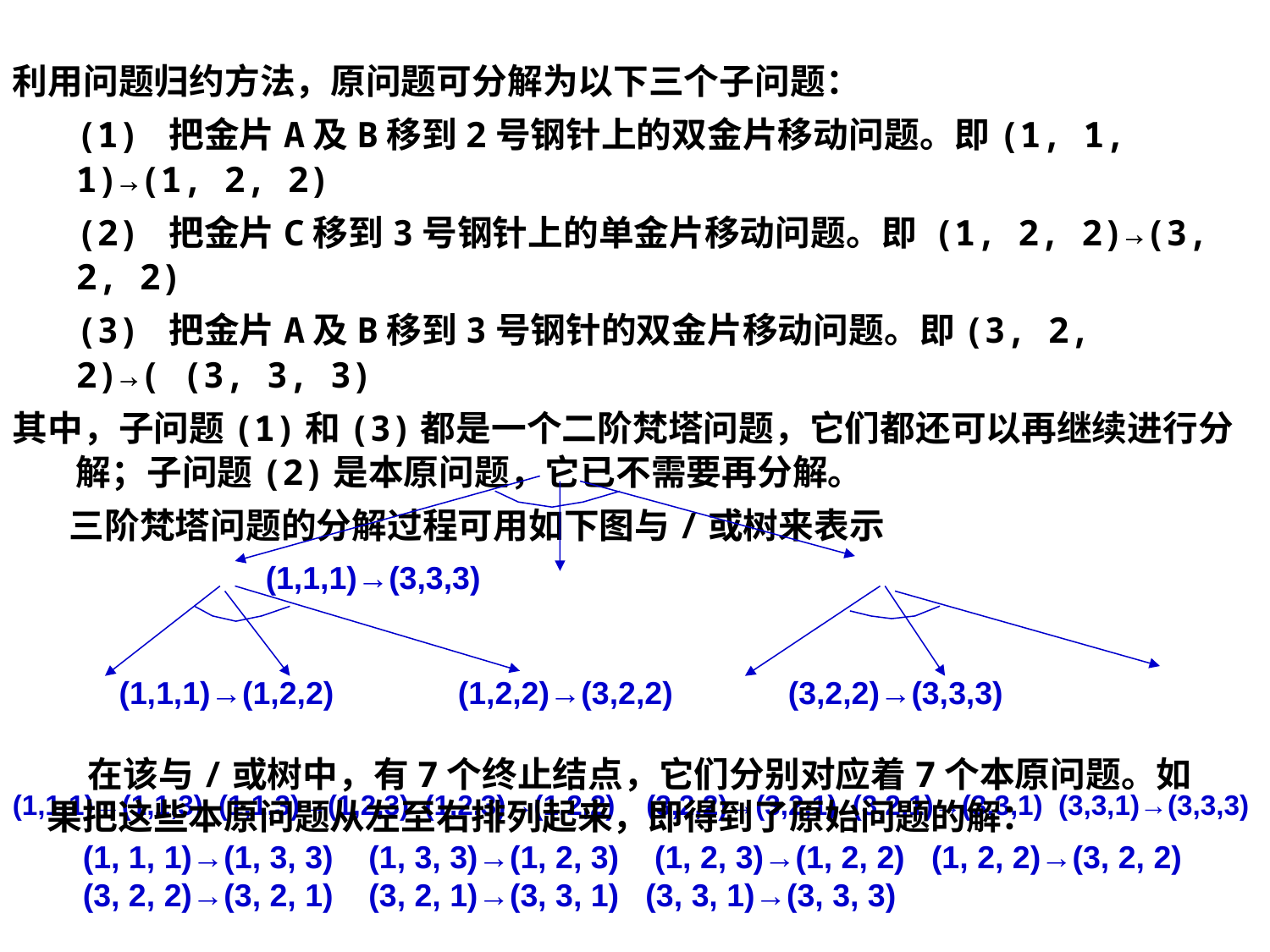

利用问题归约方法，原问题可分解为以下三个子问题：
   (1) 把金片A及B移到2号钢针上的双金片移动问题。即(1, 1, 1)→(1, 2, 2)
   (2) 把金片C移到3号钢针上的单金片移动问题。即 (1, 2, 2)→(3, 2, 2)
   (3) 把金片A及B移到3号钢针的双金片移动问题。即(3, 2, 2)→( (3, 3, 3)
其中，子问题(1)和(3)都是一个二阶梵塔问题，它们都还可以再继续进行分解；子问题(2)是本原问题，它已不需要再分解。
      三阶梵塔问题的分解过程可用如下图与/或树来表示
                          (1,1,1)→(3,3,3)

            (1,1,1)→(1,2,2)              (1,2,2)→(3,2,2)             (3,2,2)→(3,3,3)

(1,1,1)→(1,1,3)  (1,1,3)→(1,2,3)  (1,2,3)→(1,2,2)    (3,2,2)→(3,2,1)  (3,2,1)→(3,3,1)  (3,3,1)→(3,3,3)

    在该与/或树中，有7个终止结点，它们分别对应着7个本原问题。如果把这些本原问题从左至右排列起来，即得到了原始问题的解：
    (1, 1, 1)→(1, 3, 3)    (1, 3, 3)→(1, 2, 3)    (1, 2, 3)→(1, 2, 2)   (1, 2, 2)→(3, 2, 2)
    (3, 2, 2)→(3, 2, 1)    (3, 2, 1)→(3, 3, 1)   (3, 3, 1)→(3, 3, 3)